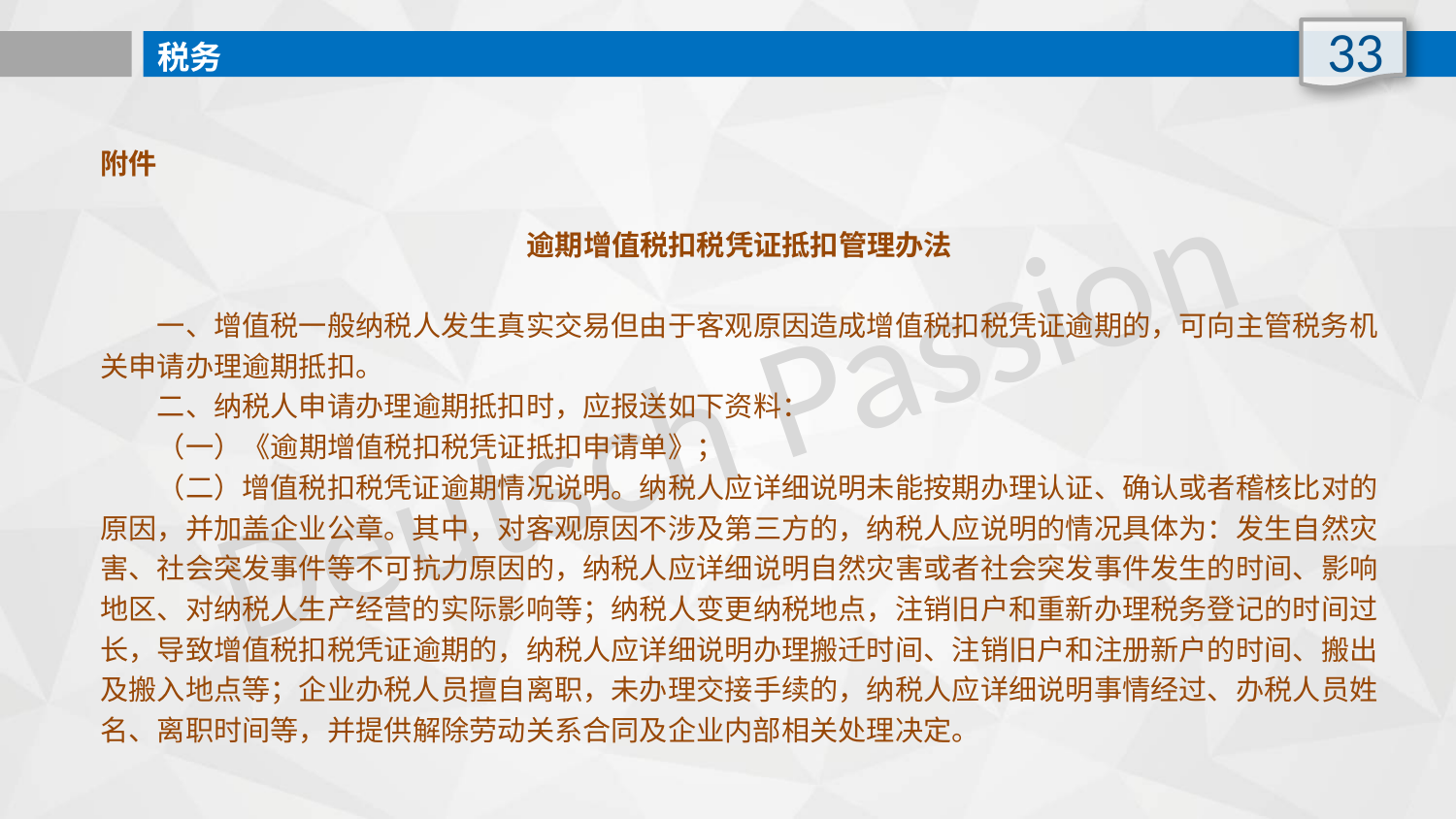

33

税务

附件

逾期增值税扣税凭证抵扣管理办法

　　一、增值税一般纳税人发生真实交易但由于客观原因造成增值税扣税凭证逾期的，可向主管税务机关申请办理逾期抵扣。
　　二、纳税人申请办理逾期抵扣时，应报送如下资料：
　　（一）《逾期增值税扣税凭证抵扣申请单》；
　　（二）增值税扣税凭证逾期情况说明。纳税人应详细说明未能按期办理认证、确认或者稽核比对的原因，并加盖企业公章。其中，对客观原因不涉及第三方的，纳税人应说明的情况具体为：发生自然灾害、社会突发事件等不可抗力原因的，纳税人应详细说明自然灾害或者社会突发事件发生的时间、影响地区、对纳税人生产经营的实际影响等；纳税人变更纳税地点，注销旧户和重新办理税务登记的时间过长，导致增值税扣税凭证逾期的，纳税人应详细说明办理搬迁时间、注销旧户和注册新户的时间、搬出及搬入地点等；企业办税人员擅自离职，未办理交接手续的，纳税人应详细说明事情经过、办税人员姓名、离职时间等，并提供解除劳动关系合同及企业内部相关处理决定。
Deutsch Passion